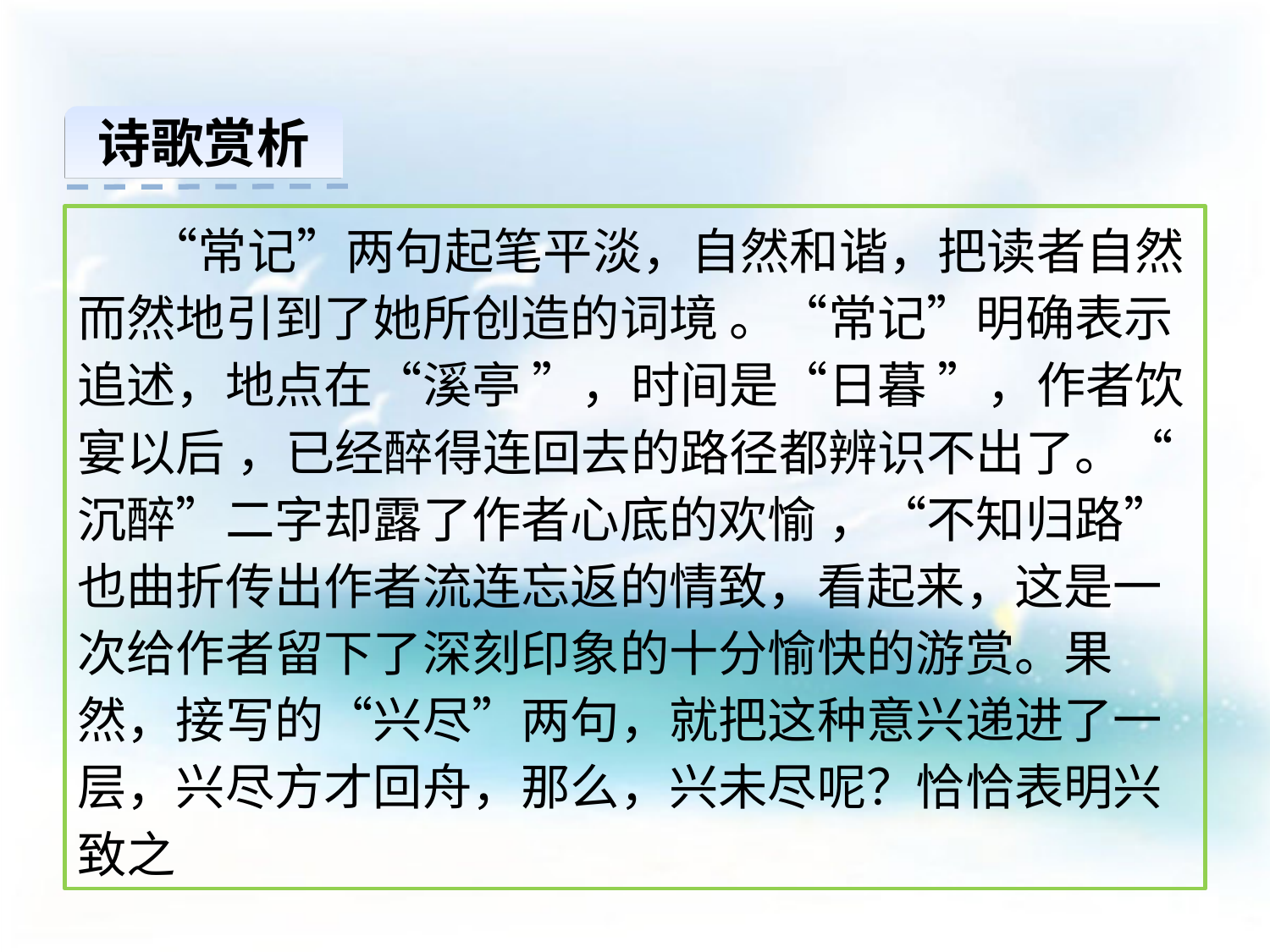

诗歌赏析

　  “常记”两句起笔平淡，自然和谐，把读者自然而然地引到了她所创造的词境 。“常记”明确表示追述，地点在“溪亭 ”，时间是“日暮 ”，作者饮宴以后 ，已经醉得连回去的路径都辨识不出了。“ 沉醉”二字却露了作者心底的欢愉 ，“不知归路”也曲折传出作者流连忘返的情致，看起来，这是一次给作者留下了深刻印象的十分愉快的游赏。果然，接写的“兴尽”两句，就把这种意兴递进了一层，兴尽方才回舟，那么，兴未尽呢？恰恰表明兴致之